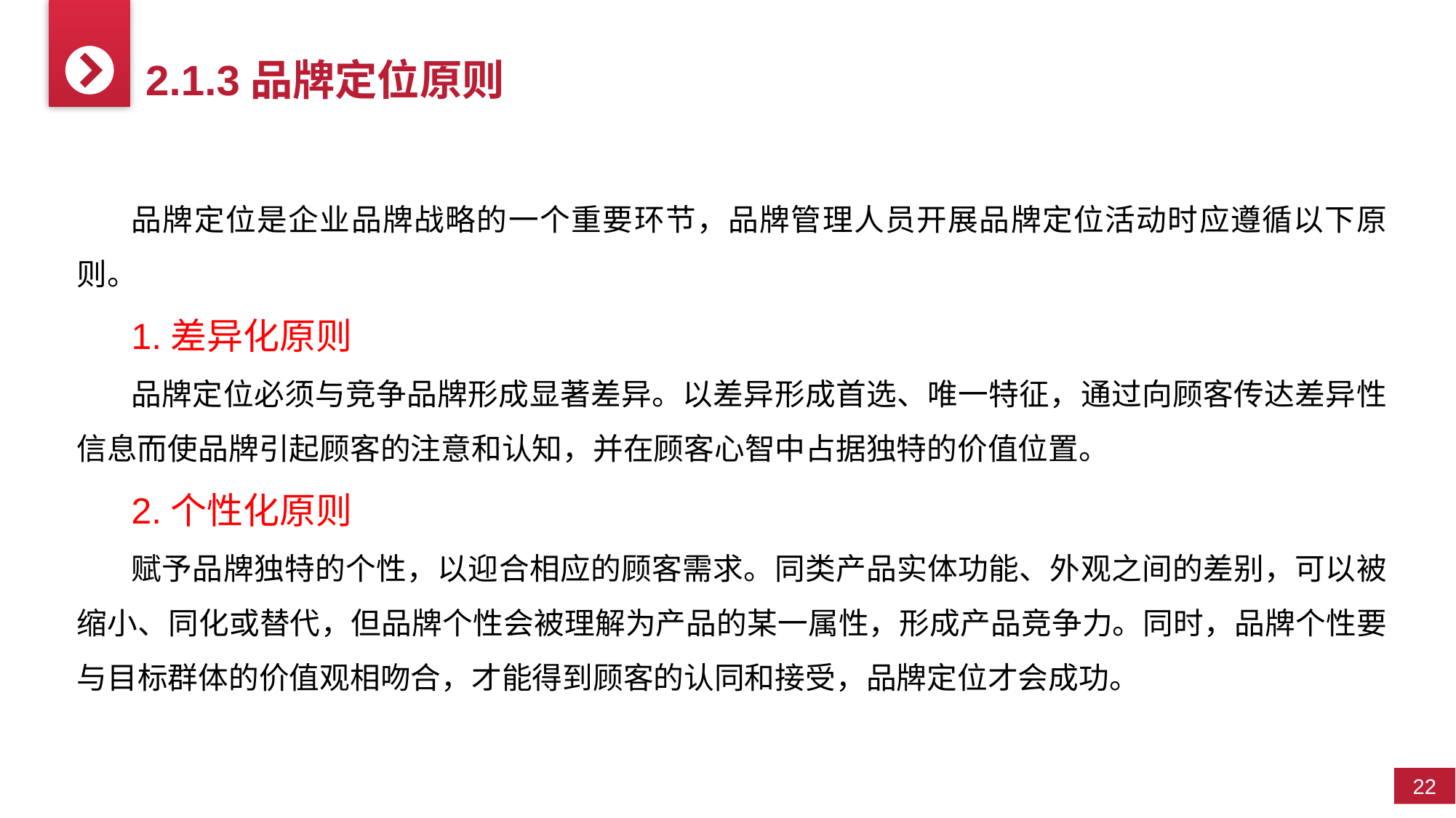

2.1.3品牌定位原则
品牌定位是企业品牌战略的一个重要环节，品牌管理人员开展品牌定位活动时应遵循以下原则。
1.差异化原则
品牌定位必须与竞争品牌形成显著差异。以差异形成首选、唯一特征，通过向顾客传达差异性信息而使品牌引起顾客的注意和认知，并在顾客心智中占据独特的价值位置。
2.个性化原则
赋予品牌独特的个性，以迎合相应的顾客需求。同类产品实体功能、外观之间的差别，可以被缩小、同化或替代，但品牌个性会被理解为产品的某一属性，形成产品竞争力。同时，品牌个性要与目标群体的价值观相吻合，才能得到顾客的认同和接受，品牌定位才会成功。